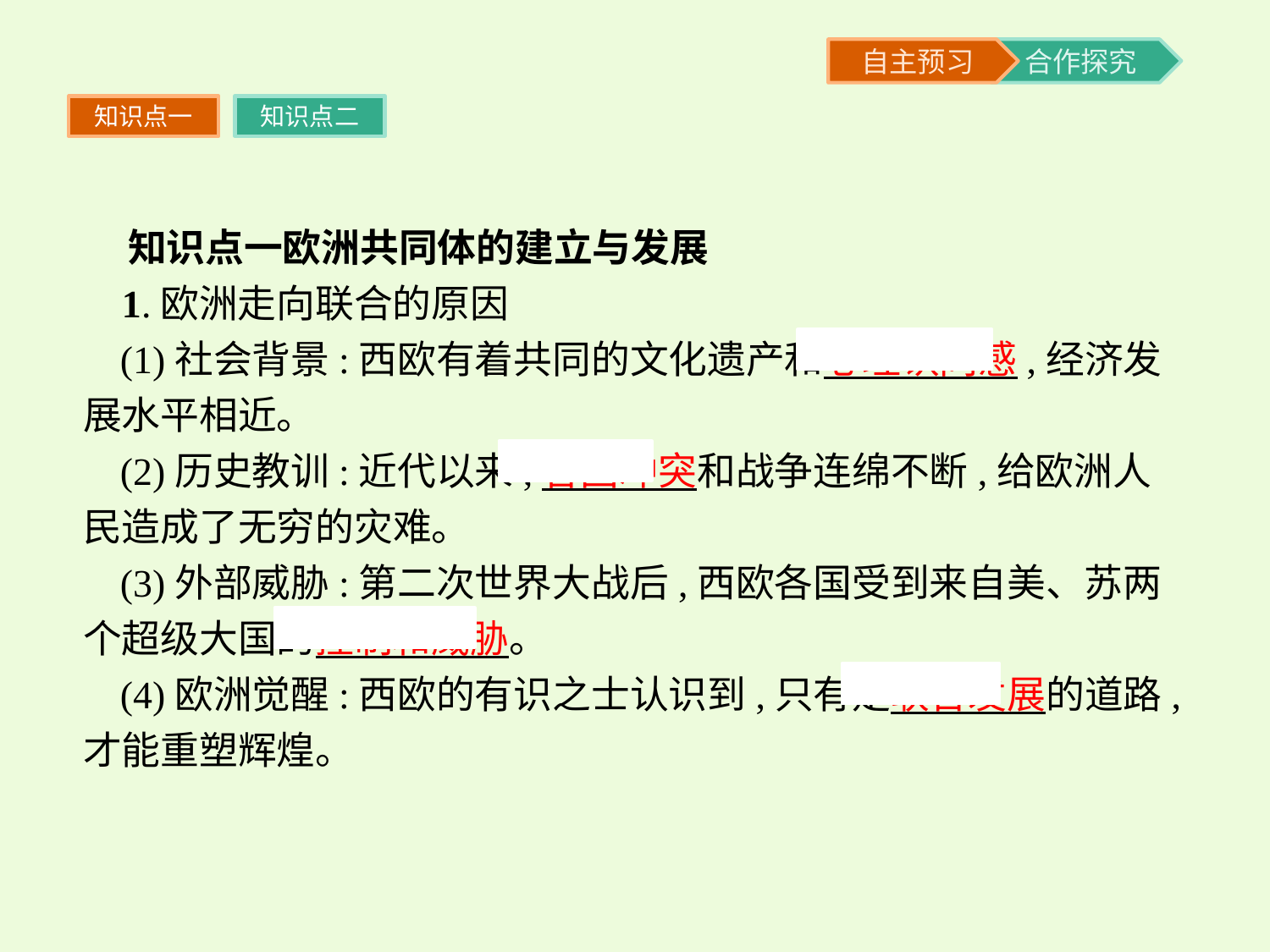

知识点一
知识点二
    知识点一欧洲共同体的建立与发展
    1.欧洲走向联合的原因
(1)社会背景:西欧有着共同的文化遗产和心理认同感,经济发展水平相近。
(2)历史教训:近代以来,各国冲突和战争连绵不断,给欧洲人民造成了无穷的灾难。
(3)外部威胁:第二次世界大战后,西欧各国受到来自美、苏两个超级大国的控制和威胁。
(4)欧洲觉醒:西欧的有识之士认识到,只有走联合发展的道路,才能重塑辉煌。